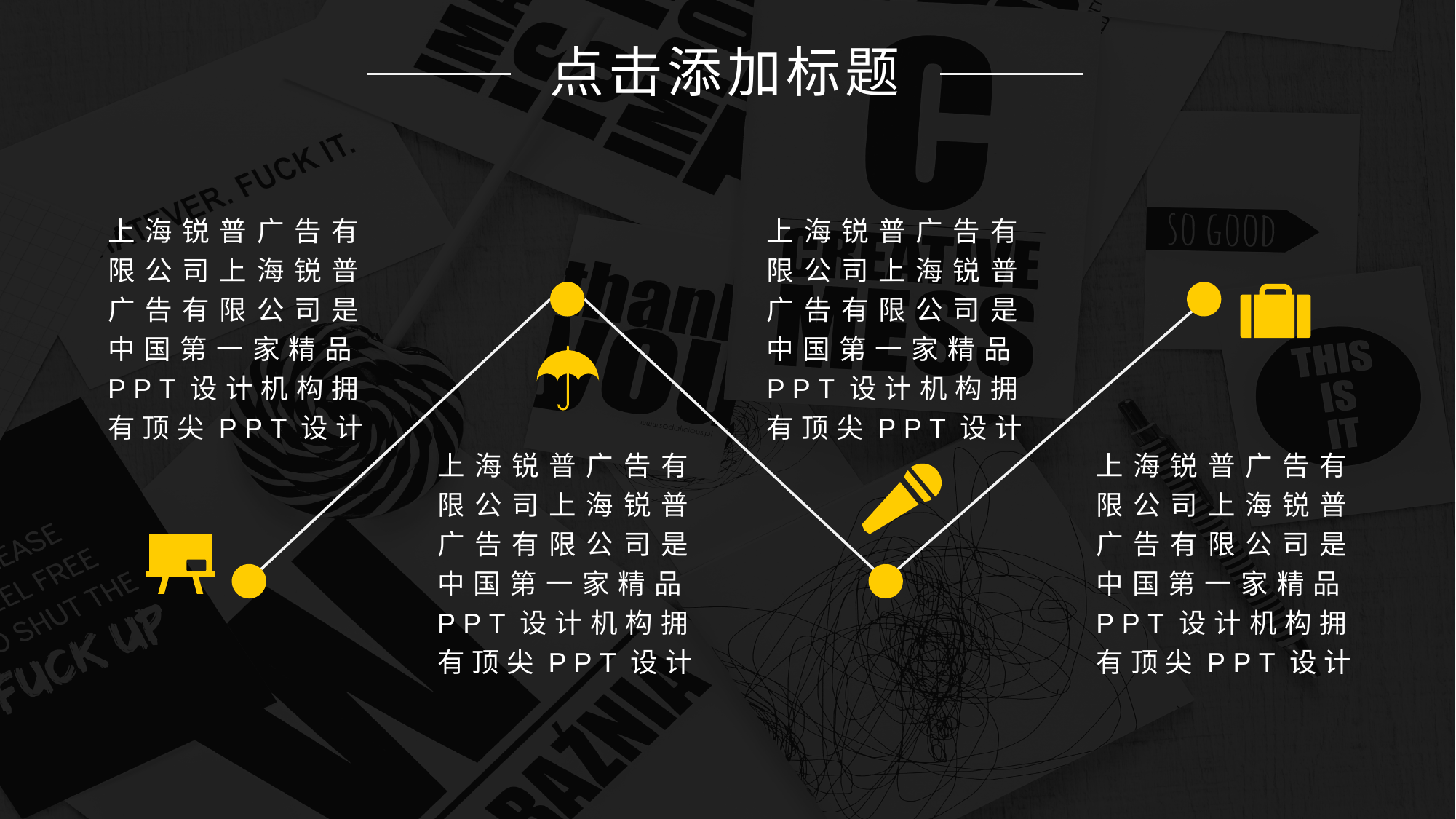

点击添加标题
上海锐普广告有限公司上海锐普广告有限公司是中国第一家精品PPT设计机构拥有顶尖PPT设计
上海锐普广告有限公司上海锐普广告有限公司是中国第一家精品PPT设计机构拥有顶尖PPT设计

上海锐普广告有限公司上海锐普广告有限公司是中国第一家精品PPT设计机构拥有顶尖PPT设计
上海锐普广告有限公司上海锐普广告有限公司是中国第一家精品PPT设计机构拥有顶尖PPT设计